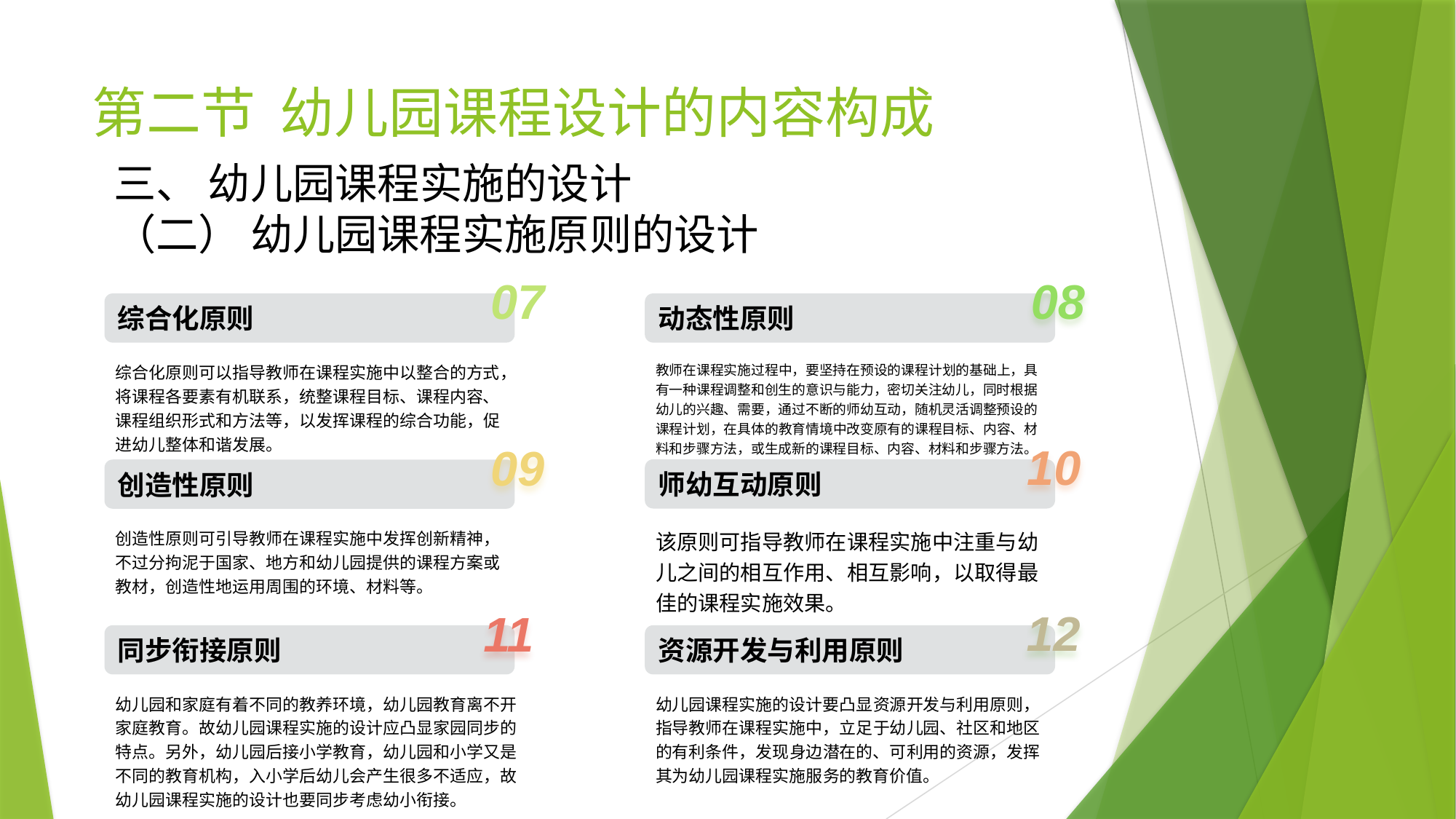

# 第二节  幼儿园课程设计的内容构成
三、 幼儿园课程实施的设计
（二） 幼儿园课程实施原则的设计
07
综合化原则
综合化原则可以指导教师在课程实施中以整合的方式，将课程各要素有机联系，统整课程目标、课程内容、课程组织形式和方法等，以发挥课程的综合功能，促进幼儿整体和谐发展。
08
动态性原则
教师在课程实施过程中，要坚持在预设的课程计划的基础上，具有一种课程调整和创生的意识与能力，密切关注幼儿，同时根据幼儿的兴趣、需要，通过不断的师幼互动，随机灵活调整预设的课程计划，在具体的教育情境中改变原有的课程目标、内容、材料和步骤方法，或生成新的课程目标、内容、材料和步骤方法。
10
师幼互动原则
该原则可指导教师在课程实施中注重与幼儿之间的相互作用、相互影响，以取得最佳的课程实施效果。
09
创造性原则
创造性原则可引导教师在课程实施中发挥创新精神，不过分拘泥于国家、地方和幼儿园提供的课程方案或教材，创造性地运用周围的环境、材料等。
12
资源开发与利用原则
幼儿园课程实施的设计要凸显资源开发与利用原则，指导教师在课程实施中，立足于幼儿园、社区和地区的有利条件，发现身边潜在的、可利用的资源，发挥其为幼儿园课程实施服务的教育价值。
11
同步衔接原则
幼儿园和家庭有着不同的教养环境，幼儿园教育离不开家庭教育。故幼儿园课程实施的设计应凸显家园同步的特点。另外，幼儿园后接小学教育，幼儿园和小学又是不同的教育机构，入小学后幼儿会产生很多不适应，故幼儿园课程实施的设计也要同步考虑幼小衔接。